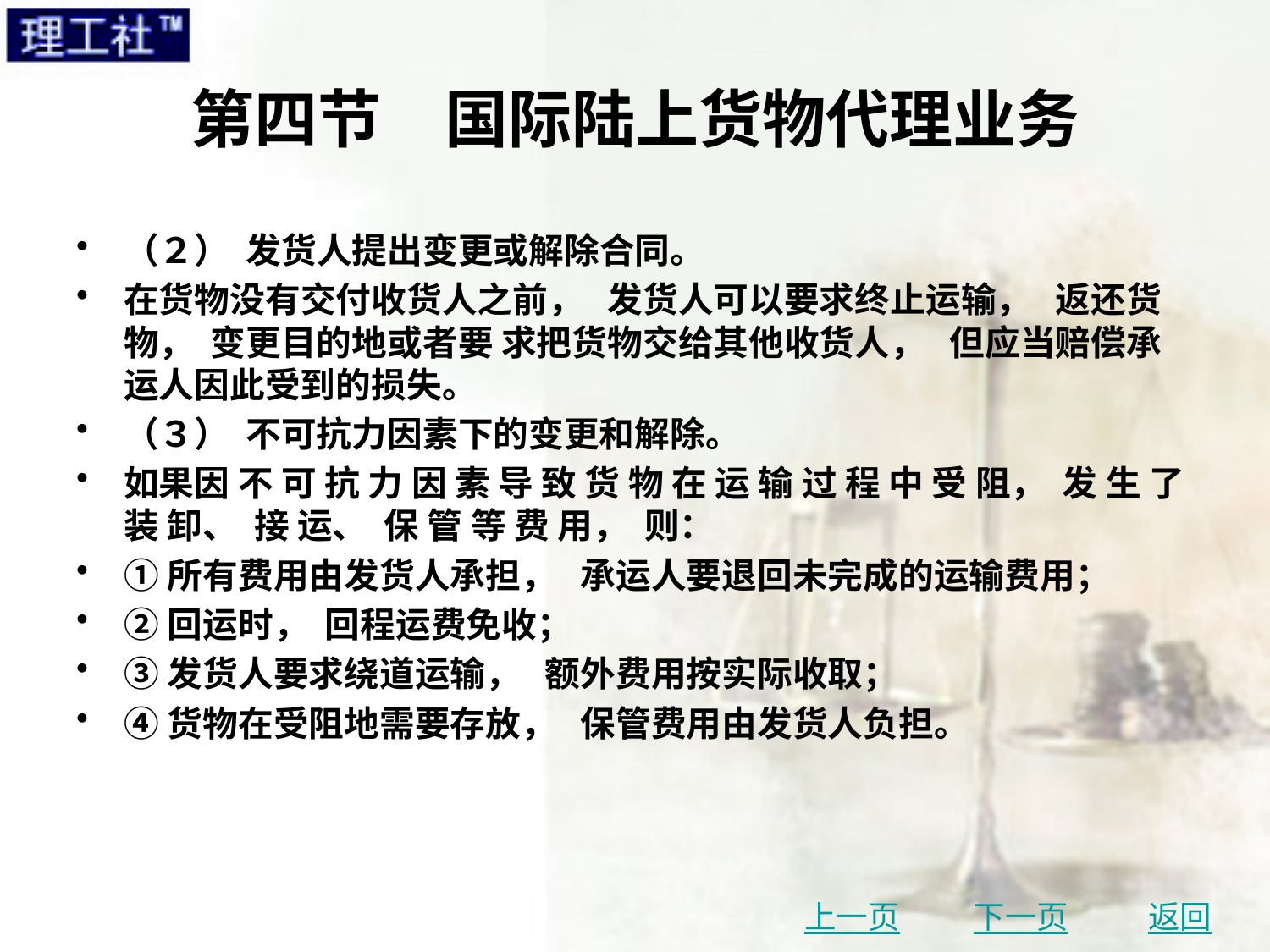

# 第四节　国际陆上货物代理业务
（２）  发货人提出变更或解除合同。
在货物没有交付收货人之前，   发货人可以要求终止运输，   返还货物，  变更目的地或者要 求把货物交给其他收货人，   但应当赔偿承运人因此受到的损失。
（３）  不可抗力因素下的变更和解除。
如果因 不 可 抗 力 因 素 导 致 货 物 在 运 输 过 程 中 受 阻，  发 生 了 装 卸、  接 运、  保 管 等 费 用，  则：
①所有费用由发货人承担，   承运人要退回未完成的运输费用；
②回运时，  回程运费免收；
③发货人要求绕道运输，   额外费用按实际收取；
④货物在受阻地需要存放，   保管费用由发货人负担。

上一页
下一页
返回